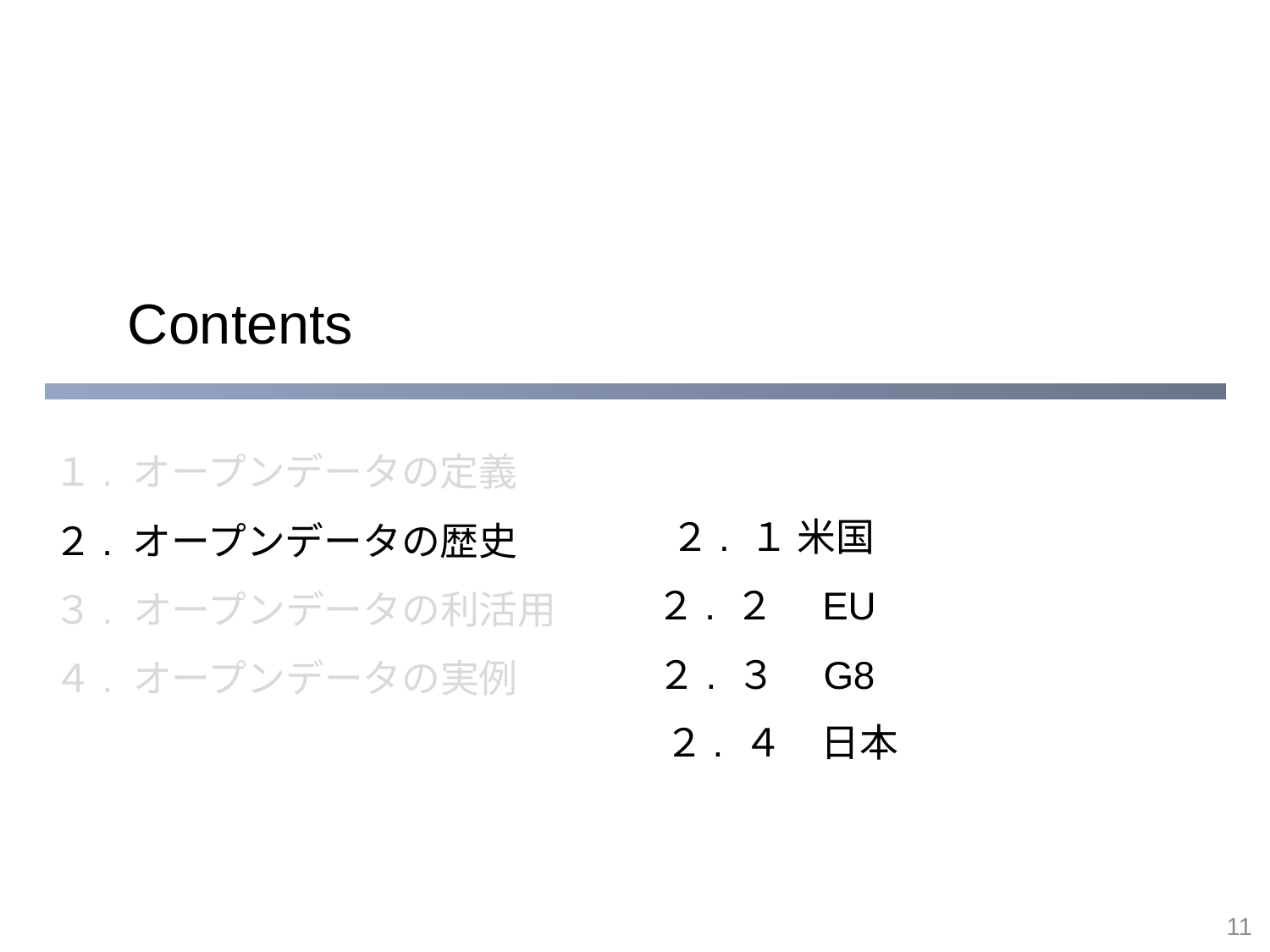

１. オープンデータの定義
２. １ 米国
２. オープンデータの歴史
２. ２　EU
３. オープンデータの利活用
２. ３　G8
４. オープンデータの実例
２. ４　日本
11